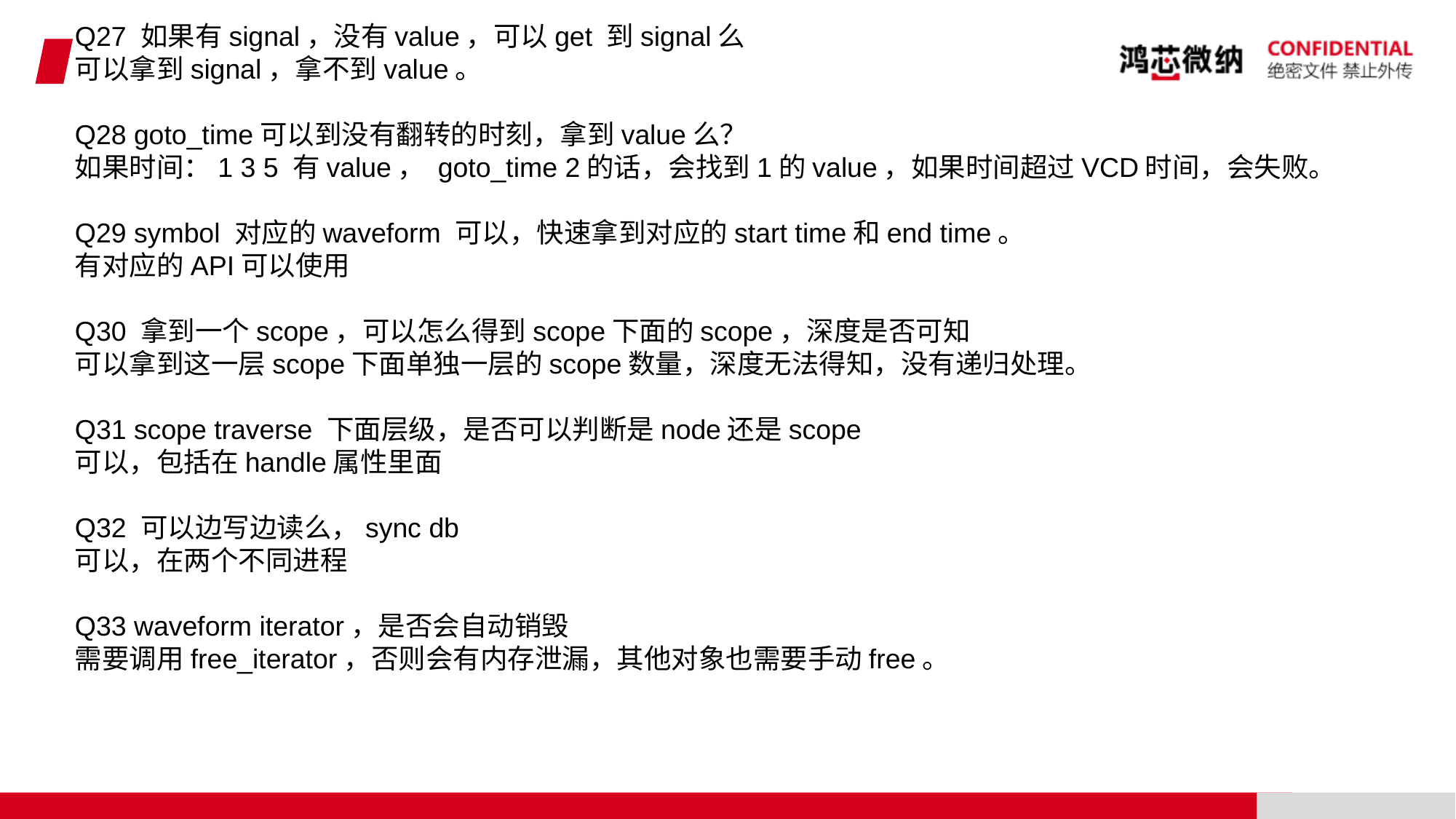

Q27 如果有signal，没有value，可以get 到signal么
可以拿到signal，拿不到value。

Q28 goto_time可以到没有翻转的时刻，拿到value么？
如果时间：1 3 5 有value， goto_time 2的话，会找到1的value，如果时间超过VCD时间，会失败。

Q29 symbol 对应的waveform 可以，快速拿到对应的start time和end time。
有对应的API可以使用

Q30 拿到一个scope，可以怎么得到scope下面的scope，深度是否可知
可以拿到这一层scope下面单独一层的scope数量，深度无法得知，没有递归处理。

Q31 scope traverse 下面层级，是否可以判断是node还是scope
可以，包括在handle属性里面

Q32 可以边写边读么，sync db
可以，在两个不同进程

Q33 waveform iterator，是否会自动销毁
需要调用free_iterator，否则会有内存泄漏，其他对象也需要手动free。